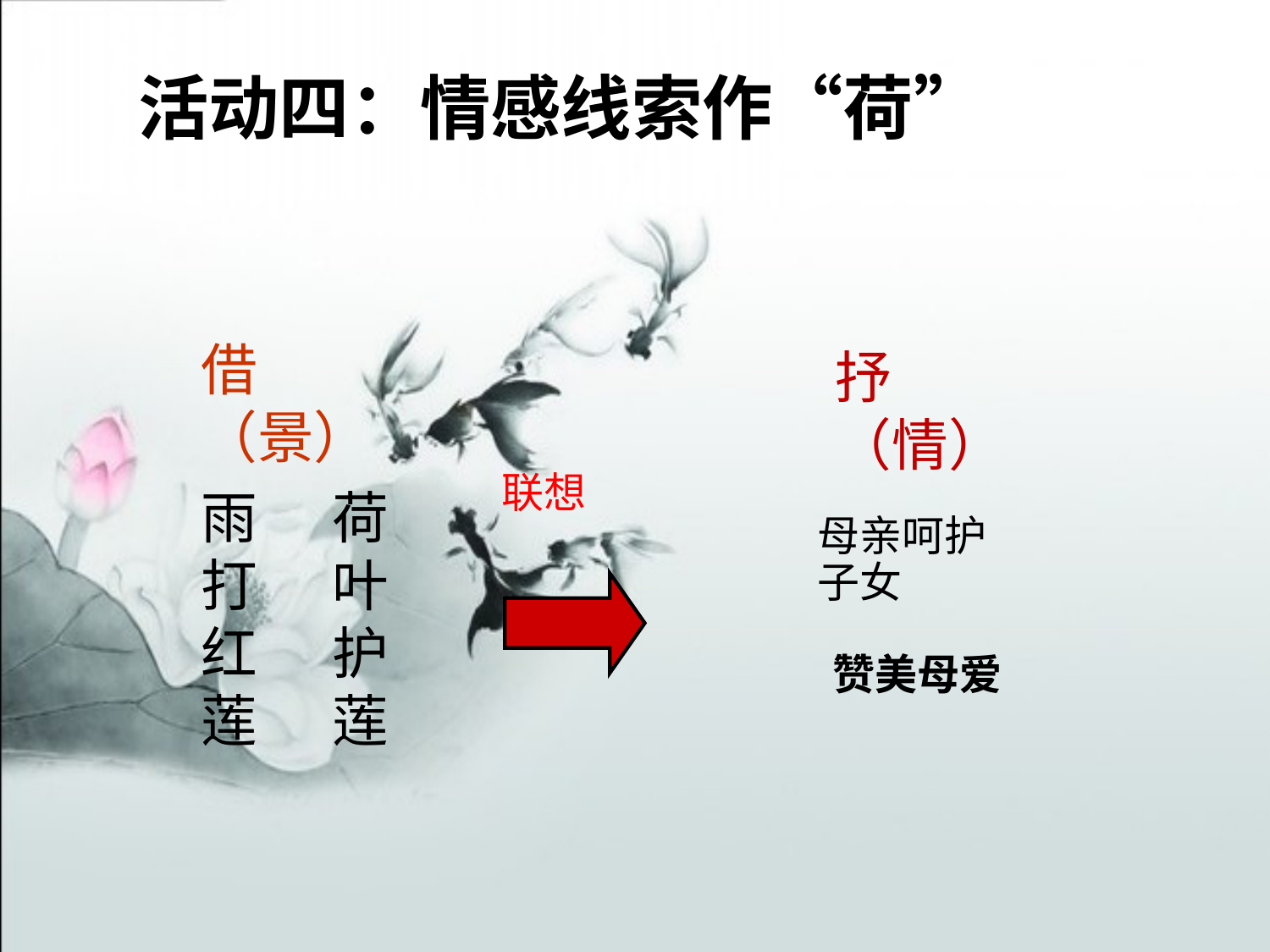

活动四：情感线索作“荷”

借（景）
抒（情）
联想
雨打红莲
荷叶护莲
母亲呵护子女

赞美母爱
​